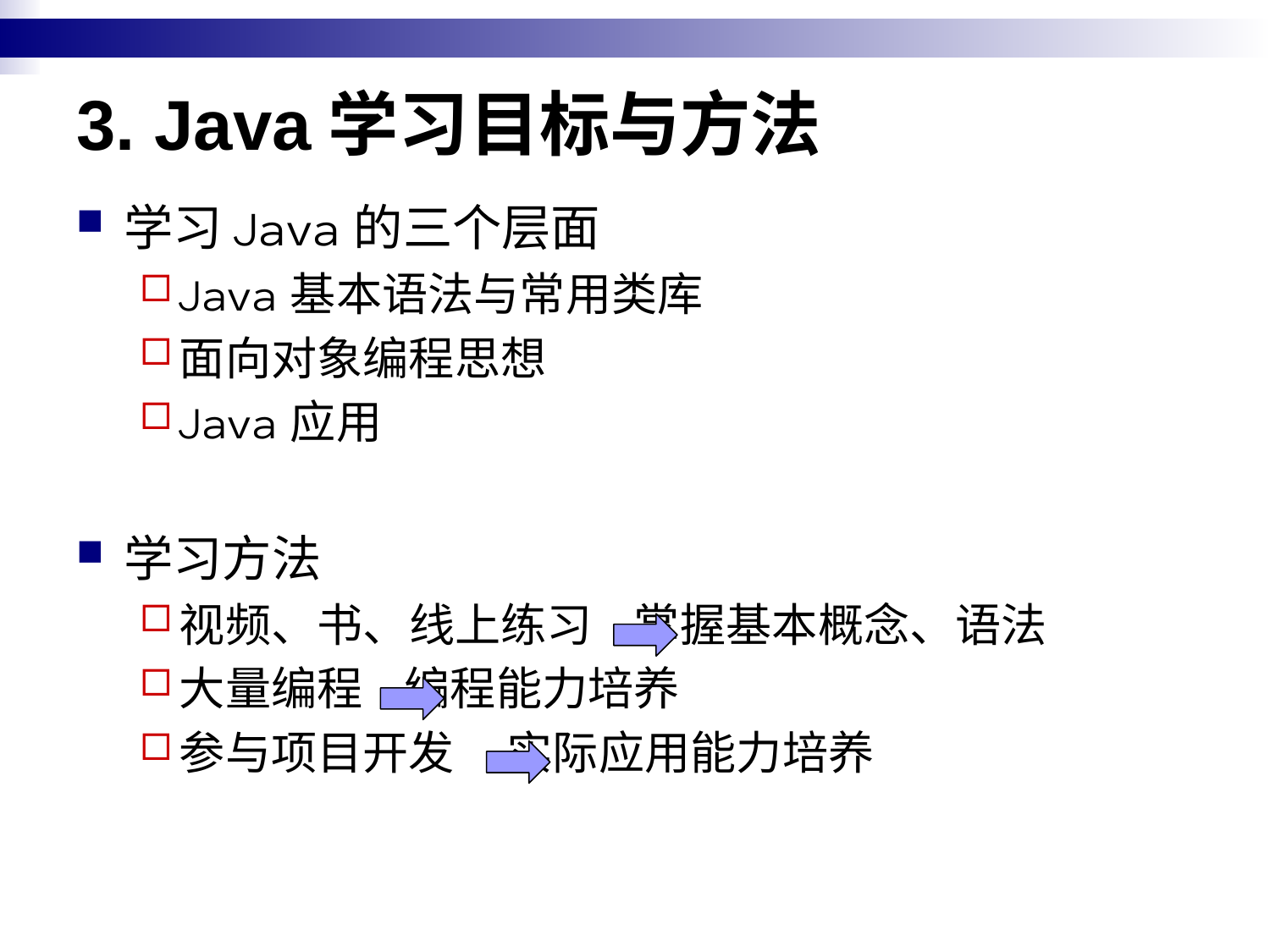

# 3. Java学习目标与方法
学习Java的三个层面
Java基本语法与常用类库
面向对象编程思想
Java应用

学习方法
视频、书、线上练习    掌握基本概念、语法
大量编程    编程能力培养
参与项目开发     实际应用能力培养